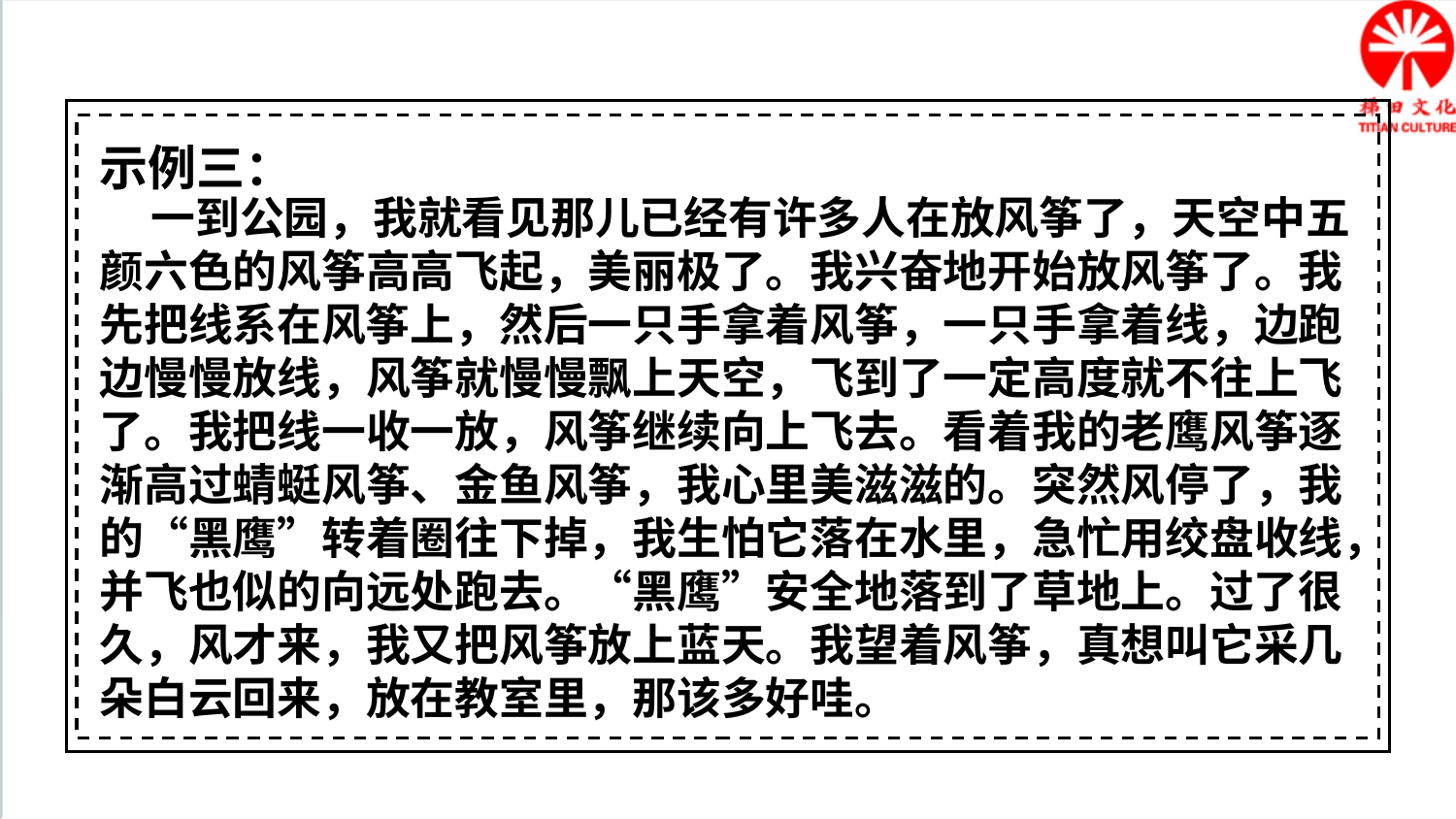

示例三：
    一到公园，我就看见那儿已经有许多人在放风筝了，天空中五颜六色的风筝高高飞起，美丽极了。我兴奋地开始放风筝了。我先把线系在风筝上，然后一只手拿着风筝，一只手拿着线，边跑边慢慢放线，风筝就慢慢飘上天空，飞到了一定高度就不往上飞了。我把线一收一放，风筝继续向上飞去。看着我的老鹰风筝逐渐高过蜻蜓风筝、金鱼风筝，我心里美滋滋的。突然风停了，我的“黑鹰”转着圈往下掉，我生怕它落在水里，急忙用绞盘收线，并飞也似的向远处跑去。“黑鹰”安全地落到了草地上。过了很久，风才来，我又把风筝放上蓝天。我望着风筝，真想叫它采几朵白云回来，放在教室里，那该多好哇。